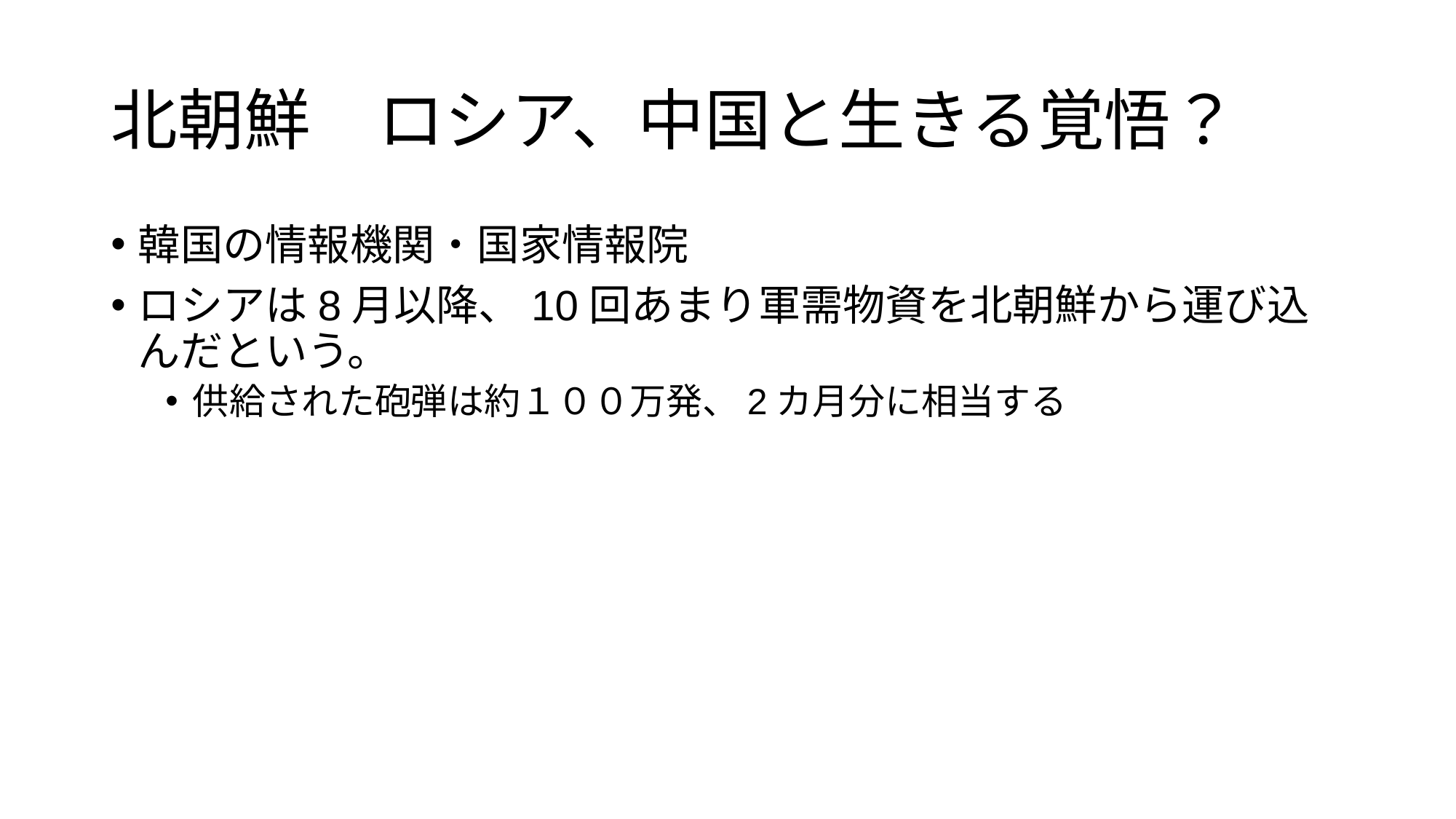

# 北朝鮮　ロシア、中国と生きる覚悟？
韓国の情報機関・国家情報院
ロシアは8月以降、10回あまり軍需物資を北朝鮮から運び込んだという。
供給された砲弾は約１００万発、2カ月分に相当する